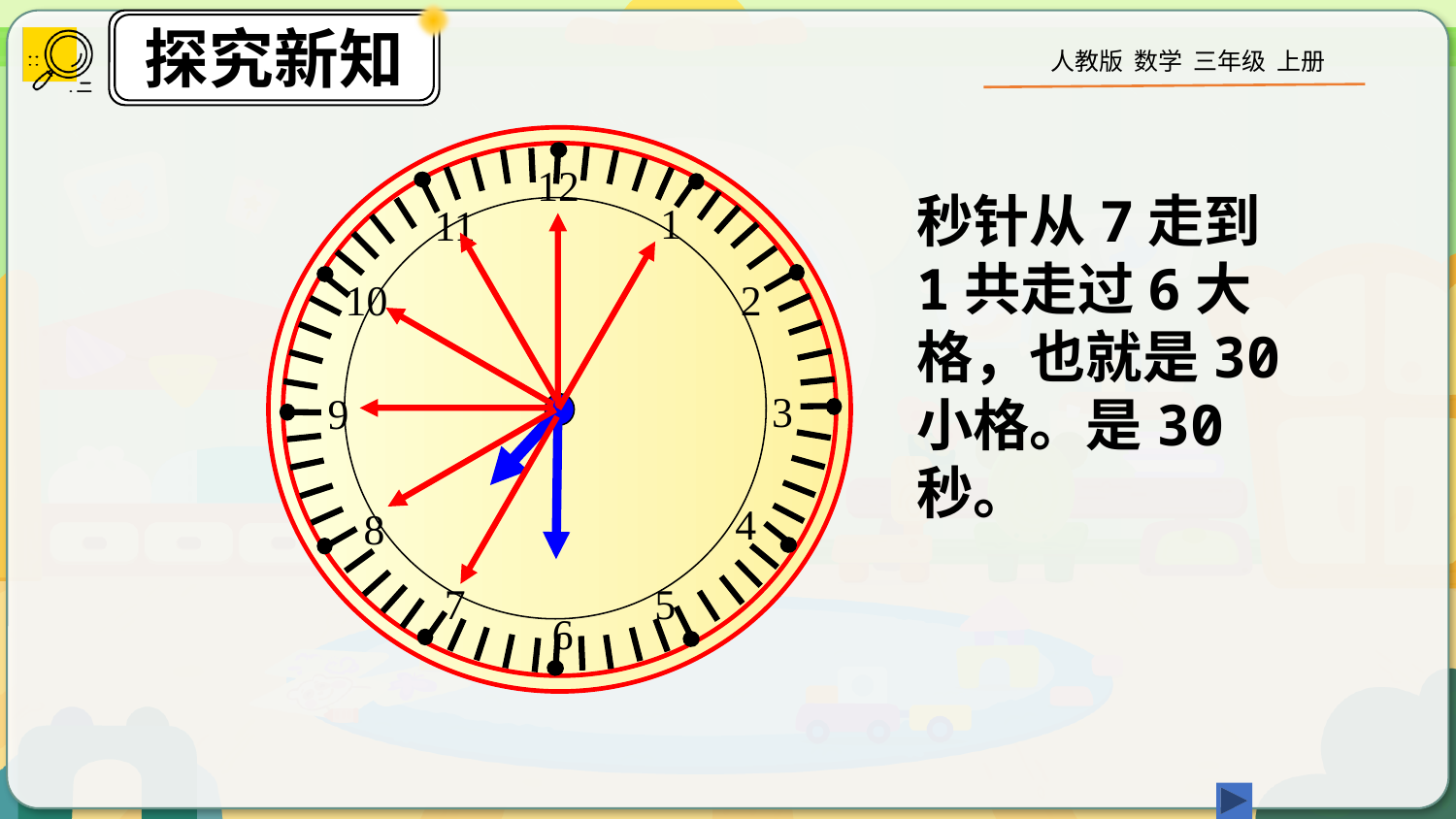

12
秒针从7走到1共走过6大格，也就是30小格。是30秒。
1
11

10
2

3
9

4
8
7
5
6